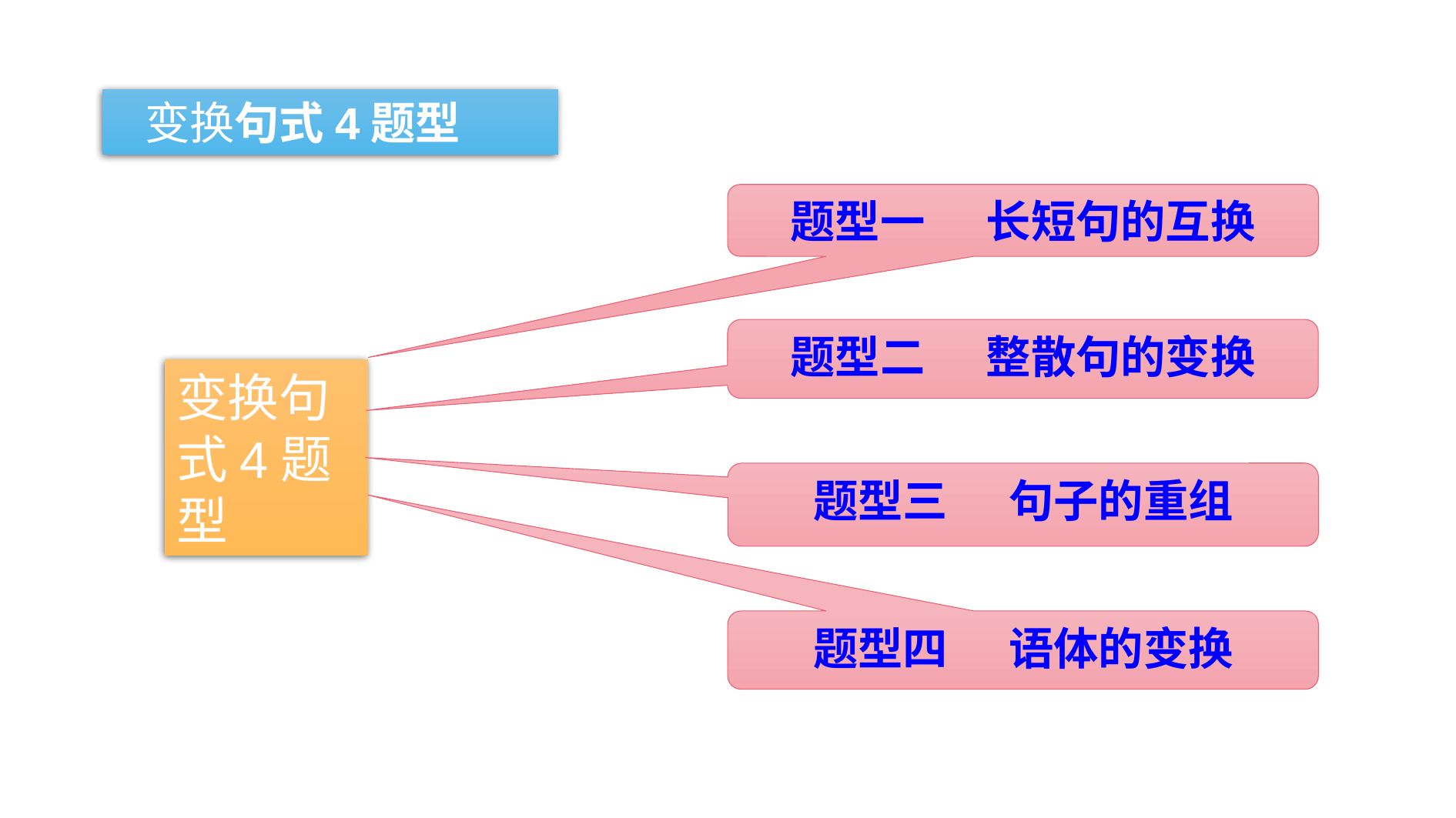

变换句式4题型
题型一      长短句的互换
题型二      整散句的变换
变换句式4题型
题型三      句子的重组
题型四      语体的变换